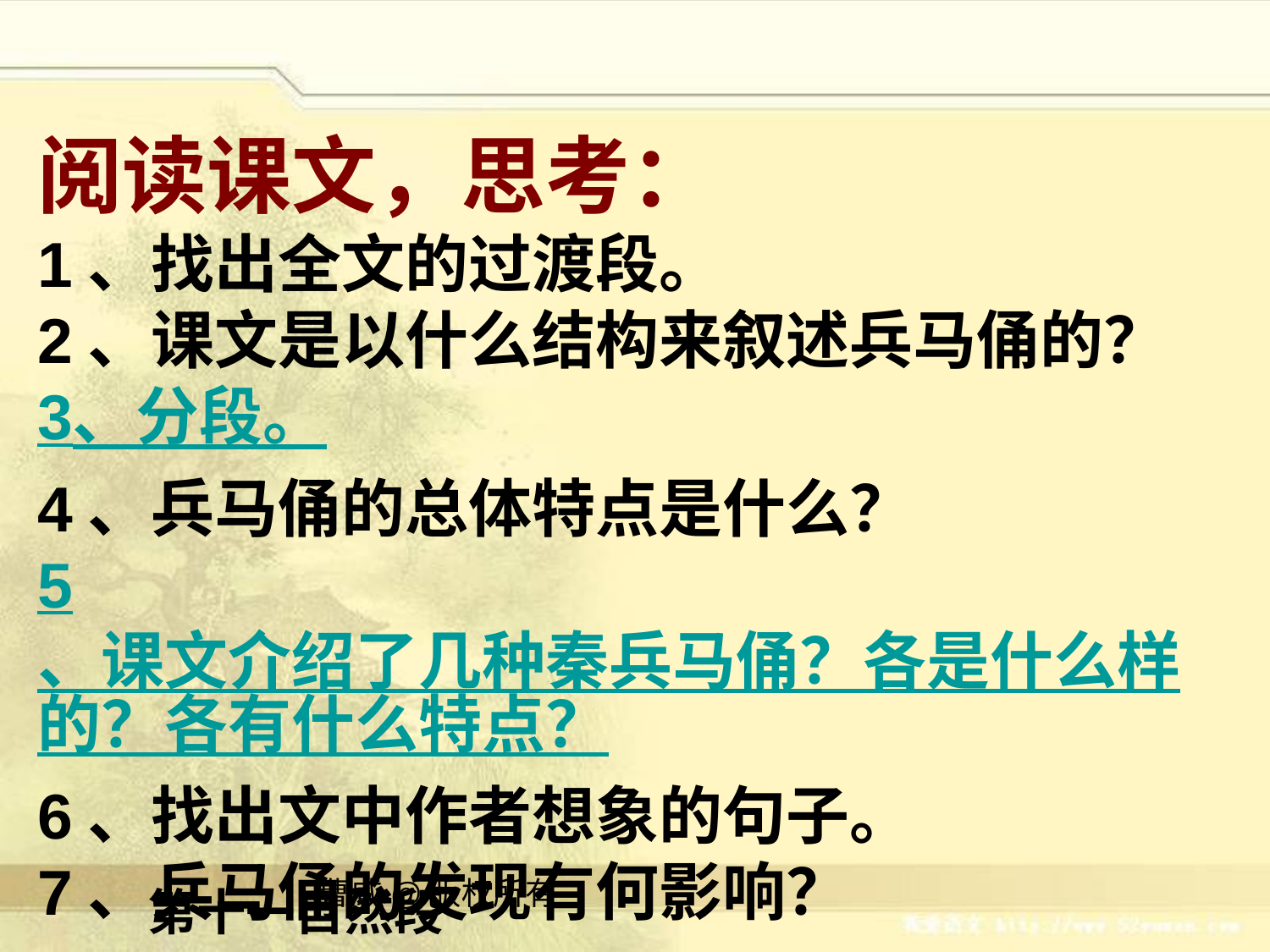

阅读课文，思考：
1、找出全文的过渡段。
2、课文是以什么结构来叙述兵马俑的？
3、分段。
4、兵马俑的总体特点是什么？
5、课文介绍了几种秦兵马俑？各是什么样的？各有什么特点？
6、找出文中作者想象的句子。
7、兵马俑的发现有何影响？

第十一自然段